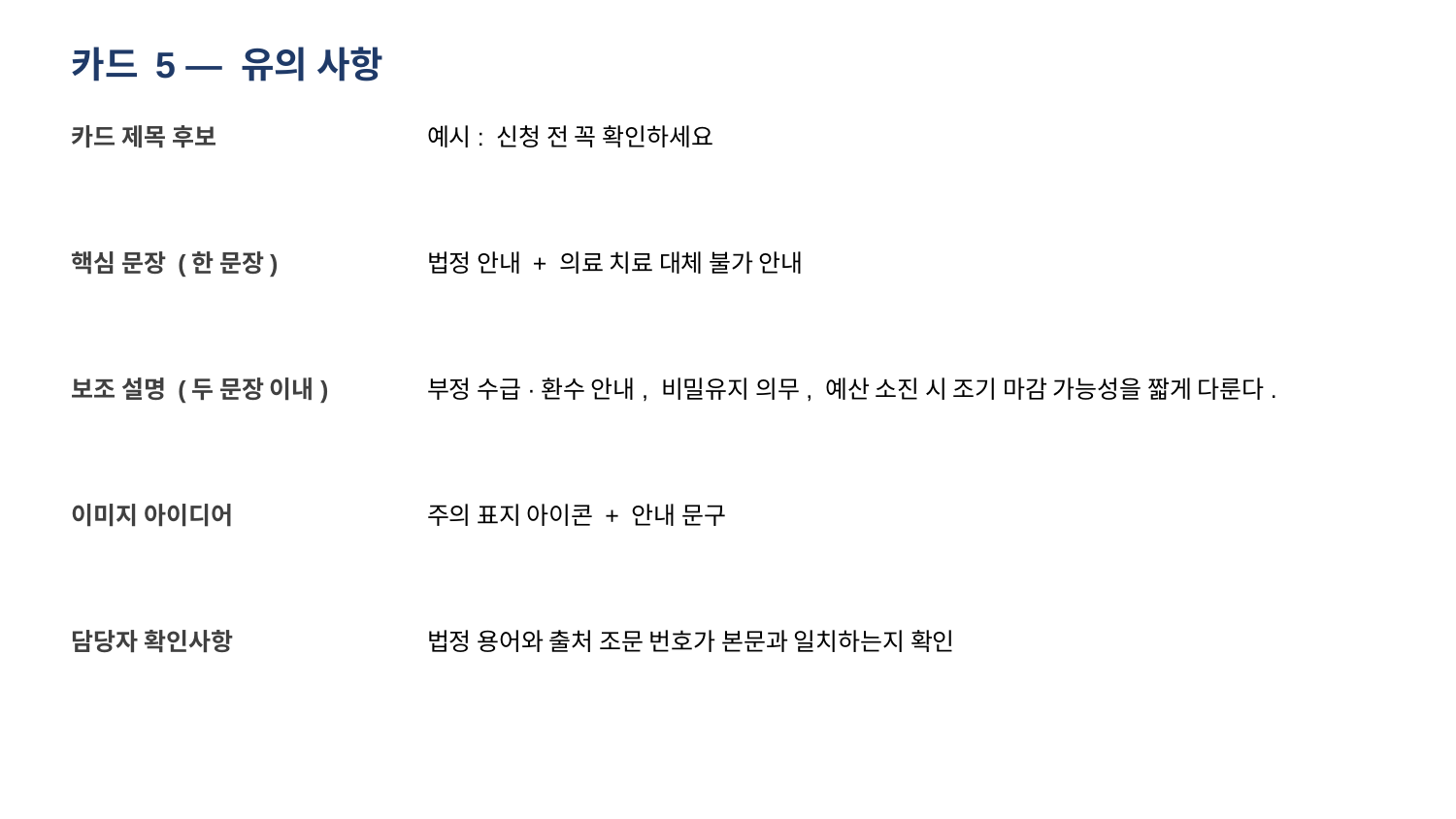

카드 5 — 유의 사항
카드 제목 후보
예시: 신청 전 꼭 확인하세요
핵심 문장 (한 문장)
법정 안내 + 의료 치료 대체 불가 안내
보조 설명 (두 문장 이내)
부정 수급·환수 안내, 비밀유지 의무, 예산 소진 시 조기 마감 가능성을 짧게 다룬다.
이미지 아이디어
주의 표지 아이콘 + 안내 문구
담당자 확인사항
법정 용어와 출처 조문 번호가 본문과 일치하는지 확인